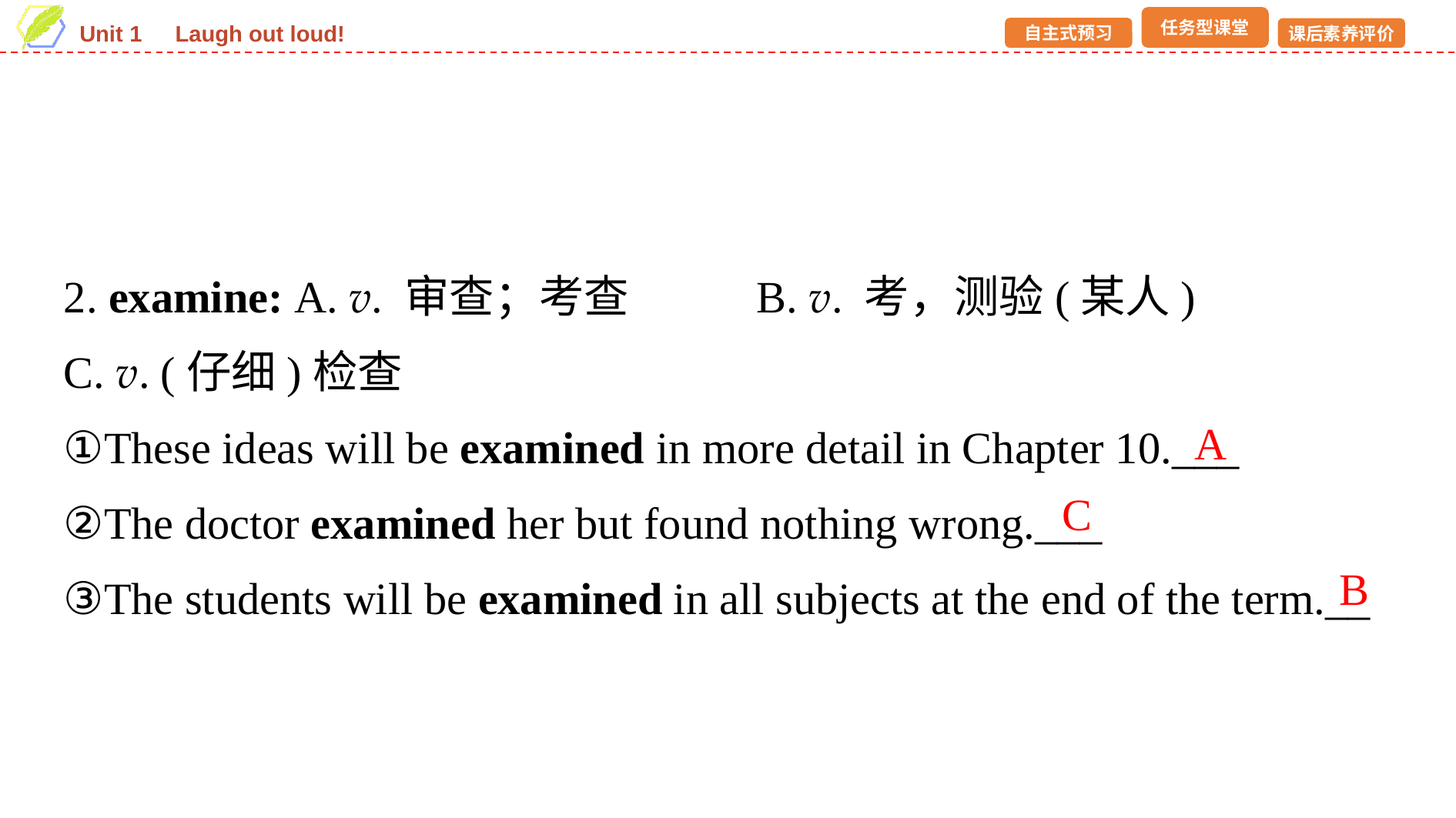

2. examine: A. v. 审查；考查  	B. v. 考，测验(某人)
C. v. (仔细)检查
①These ideas will be examined in more detail in Chapter 10.___
②The doctor examined her but found nothing wrong.___
③The students will be examined in all subjects at the end of the term.__
A
C
B